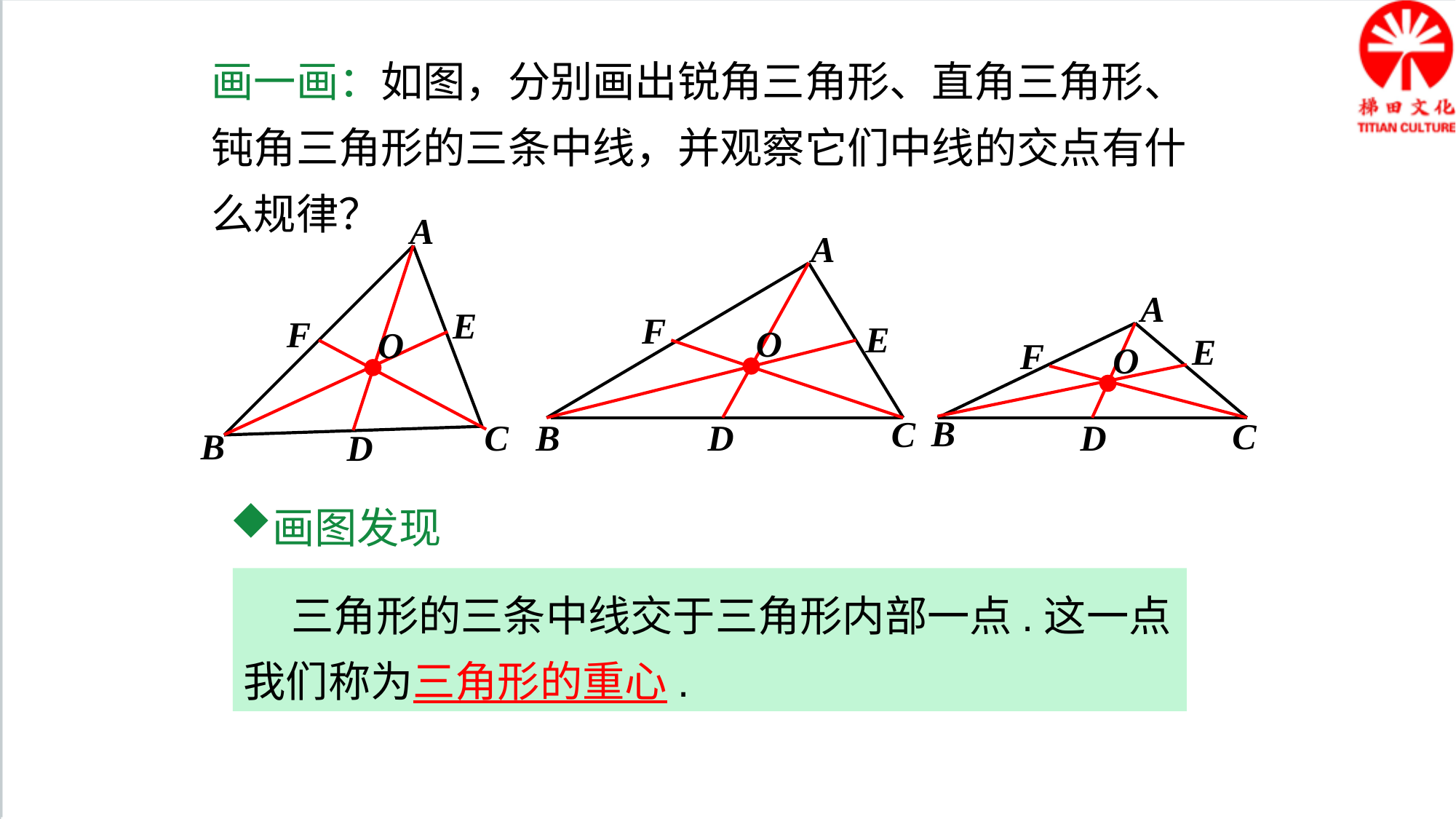

画一画：如图，分别画出锐角三角形、直角三角形、钝角三角形的三条中线，并观察它们中线的交点有什么规律？
A
A
A
E
F
F
E
O

O

E
F
O

B
C
C
D
D
C
B
B
D
画图发现
    三角形的三条中线交于三角形内部一点.这一点我们称为三角形的重心.